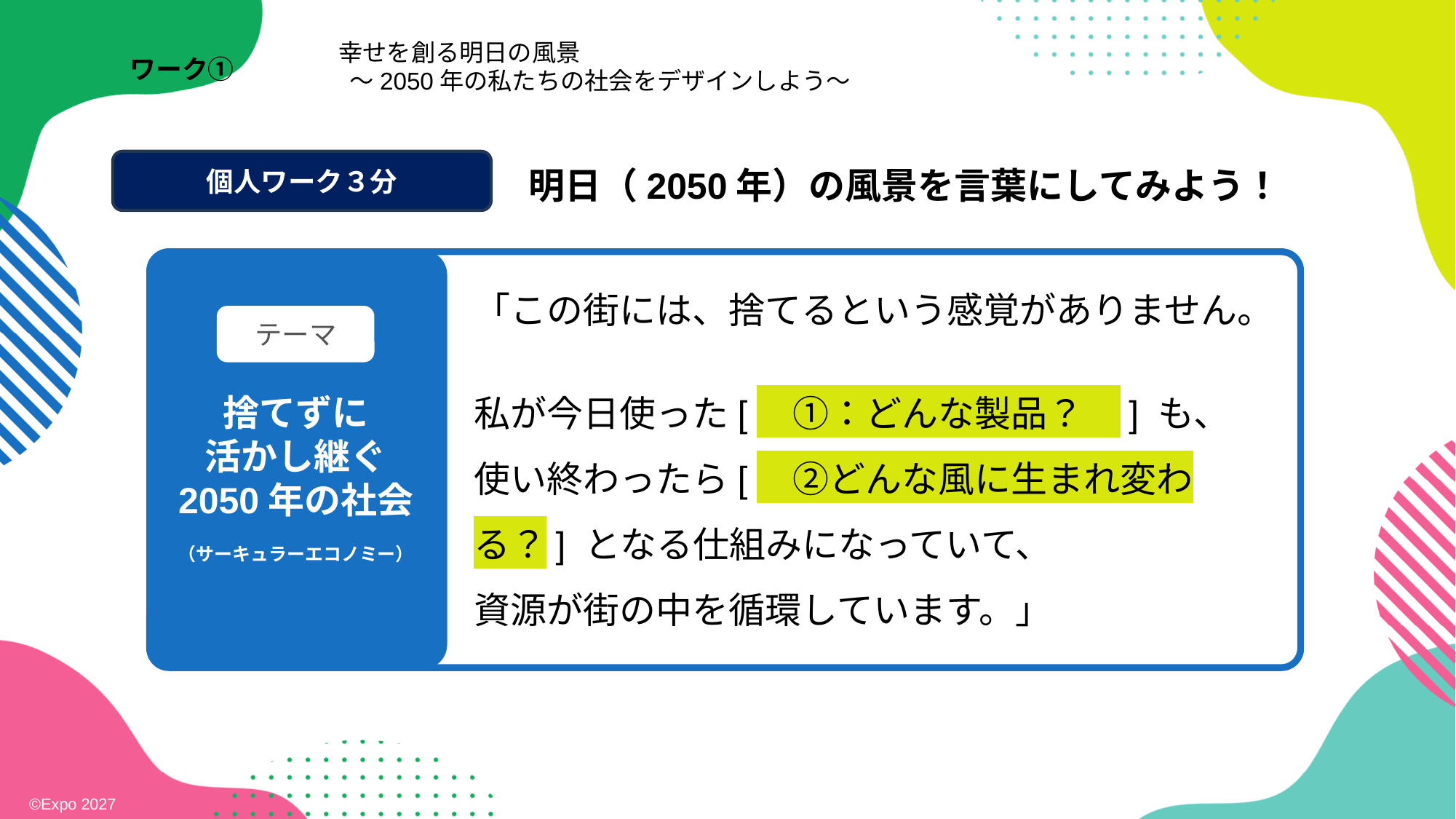

幸せを創る明日の風景
 ～2050年の私たちの社会をデザインしよう～

ワーク①
個人ワーク３分
明日（2050年）の風景を言葉にしてみよう！

「この街には、捨てるという感覚がありません。

私が今日使った[　①：どんな製品？　] も、
使い終わったら[　②どんな風に生まれ変わる？] となる仕組みになっていて、
資源が街の中を循環しています。」
テーマ
捨てずに
活かし継ぐ
2050年の社会

（サーキュラーエコノミー）